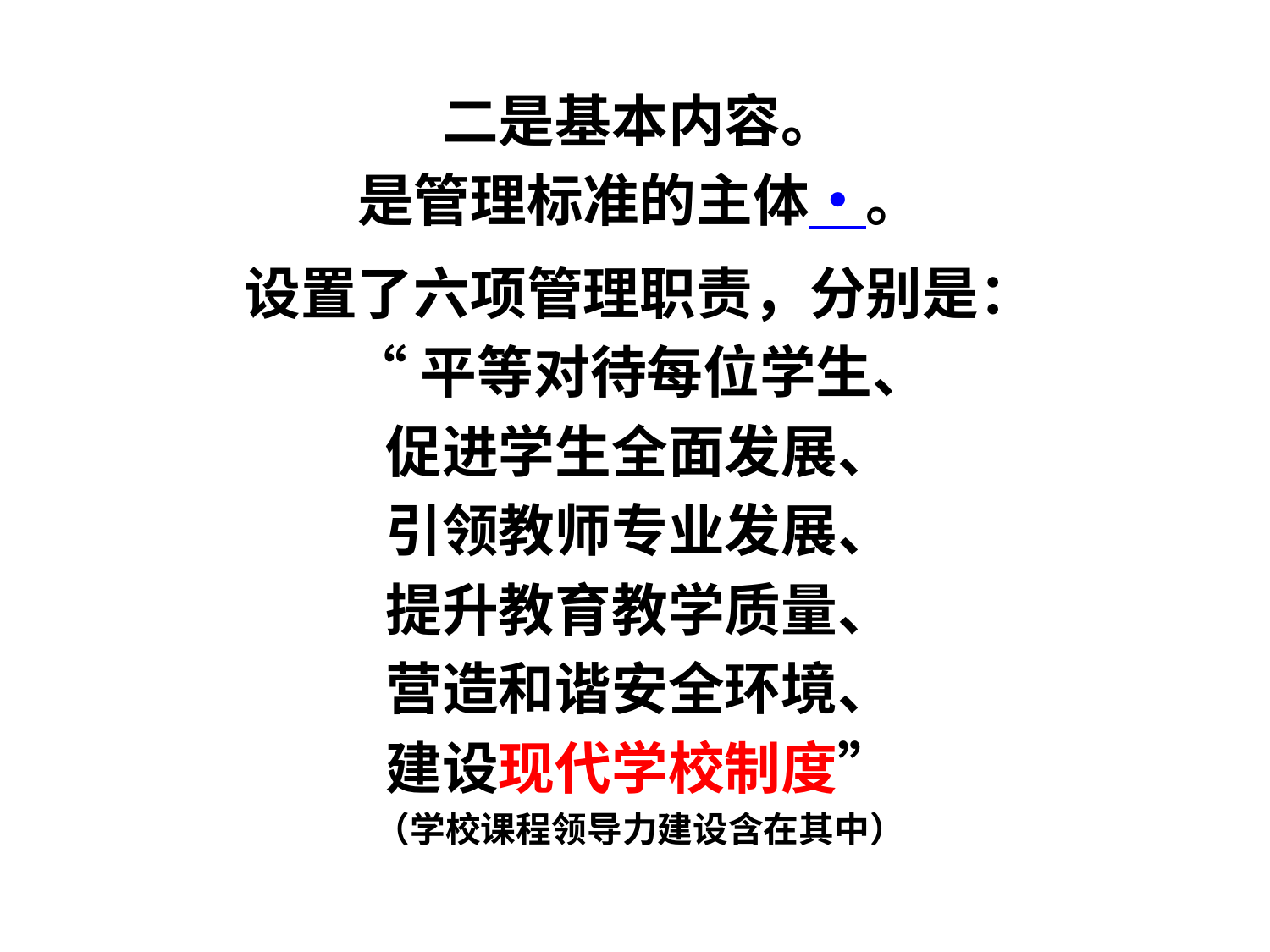

二是基本内容。
是管理标准的主体•。
设置了六项管理职责，分别是：
“平等对待每位学生、
促进学生全面发展、
引领教师专业发展、
提升教育教学质量、
营造和谐安全环境、
建设现代学校制度”
（学校课程领导力建设含在其中）